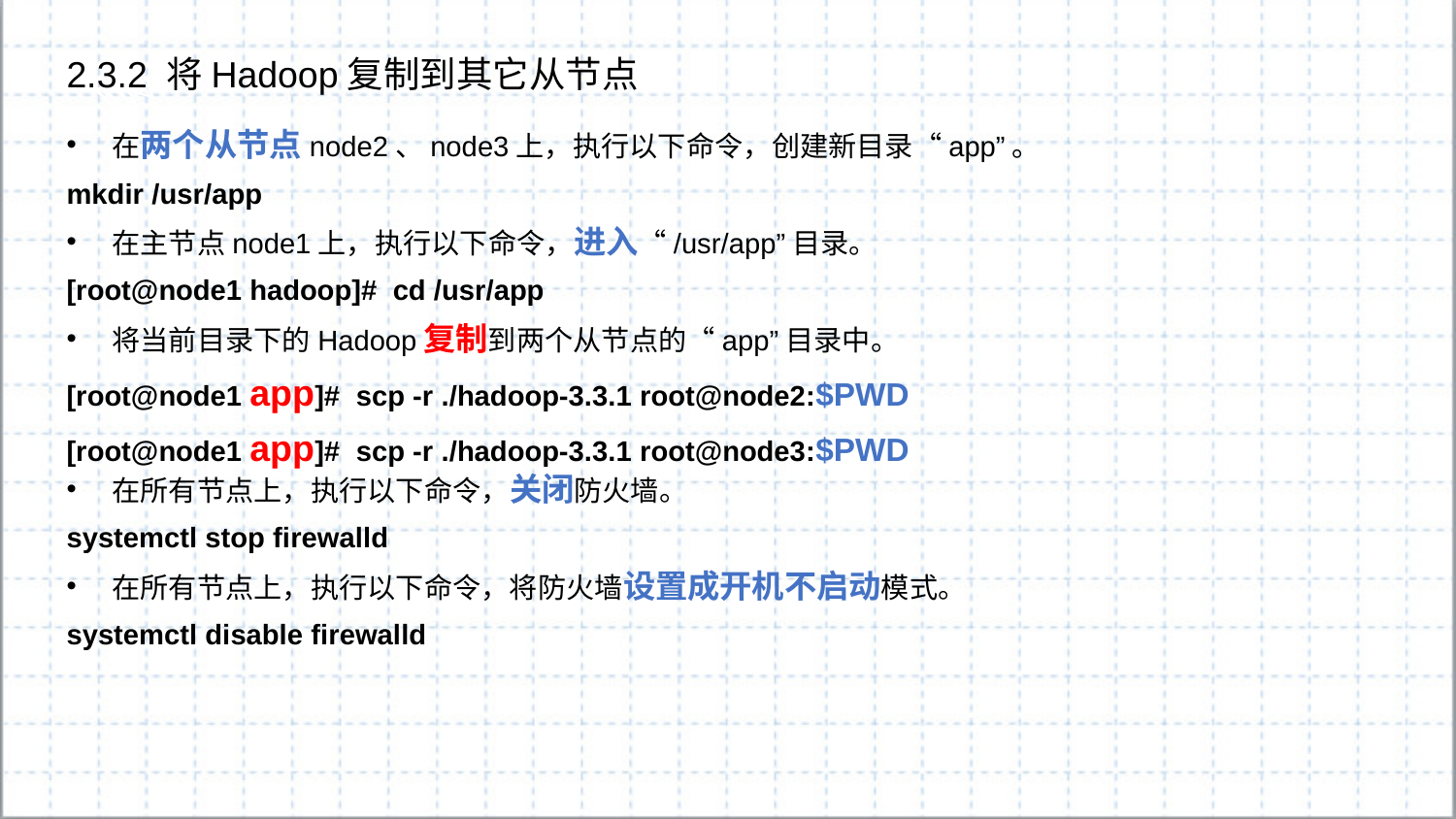

2.3.2 将Hadoop复制到其它从节点
在两个从节点node2、node3上，执行以下命令，创建新目录“app”。
mkdir /usr/app
在主节点node1上，执行以下命令，进入“/usr/app”目录。
[root@node1 hadoop]#  cd /usr/app
将当前目录下的Hadoop复制到两个从节点的“app”目录中。
[root@node1 app]#  scp -r ./hadoop-3.3.1 root@node2:$PWD
[root@node1 app]#  scp -r ./hadoop-3.3.1 root@node3:$PWD
在所有节点上，执行以下命令，关闭防火墙。
systemctl stop firewalld
在所有节点上，执行以下命令，将防火墙设置成开机不启动模式。
systemctl disable firewalld